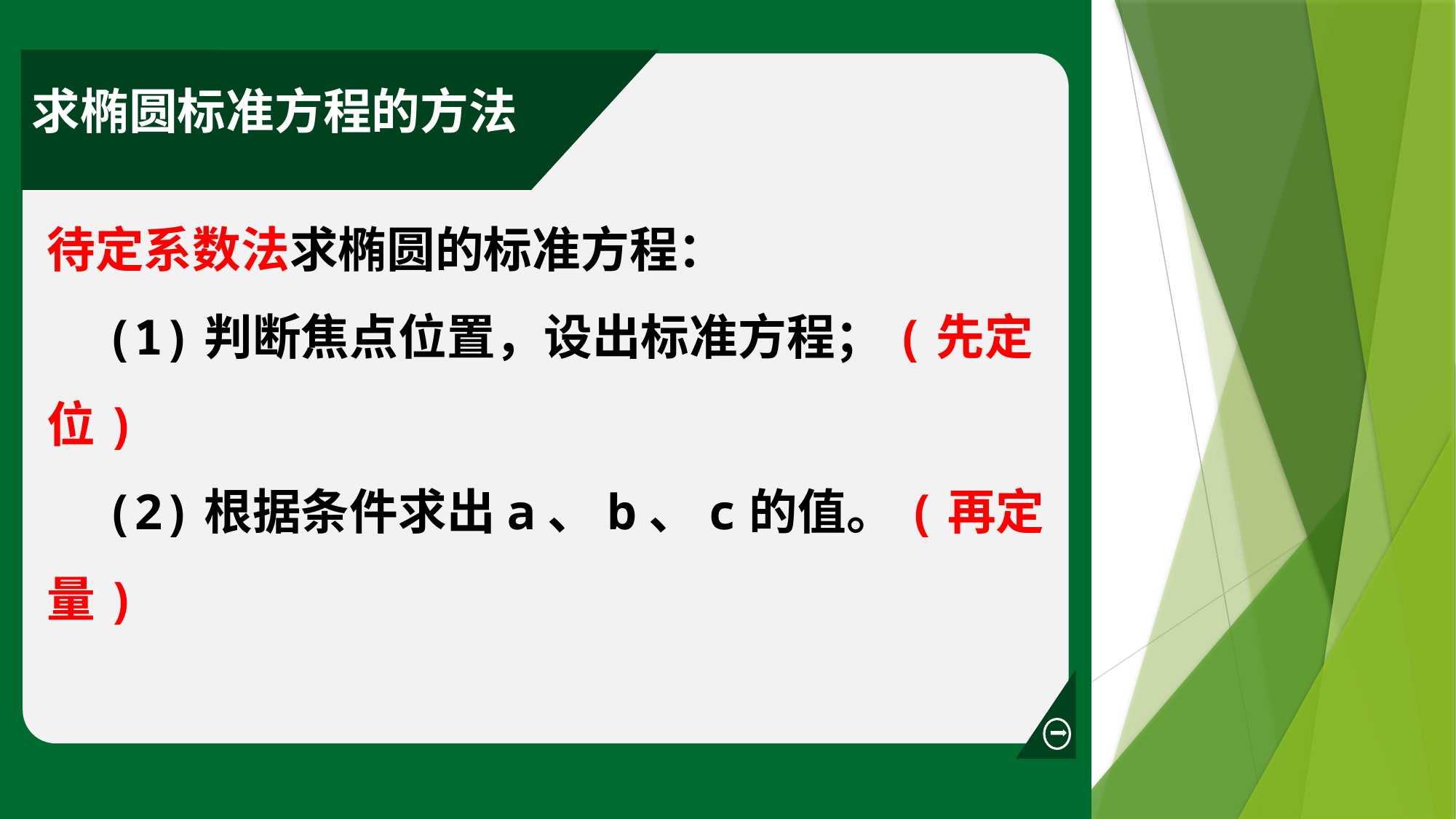

求椭圆标准方程的方法
待定系数法求椭圆的标准方程：
  (1)判断焦点位置，设出标准方程；(先定位)
  (2)根据条件求出a、b、c的值。(再定量)